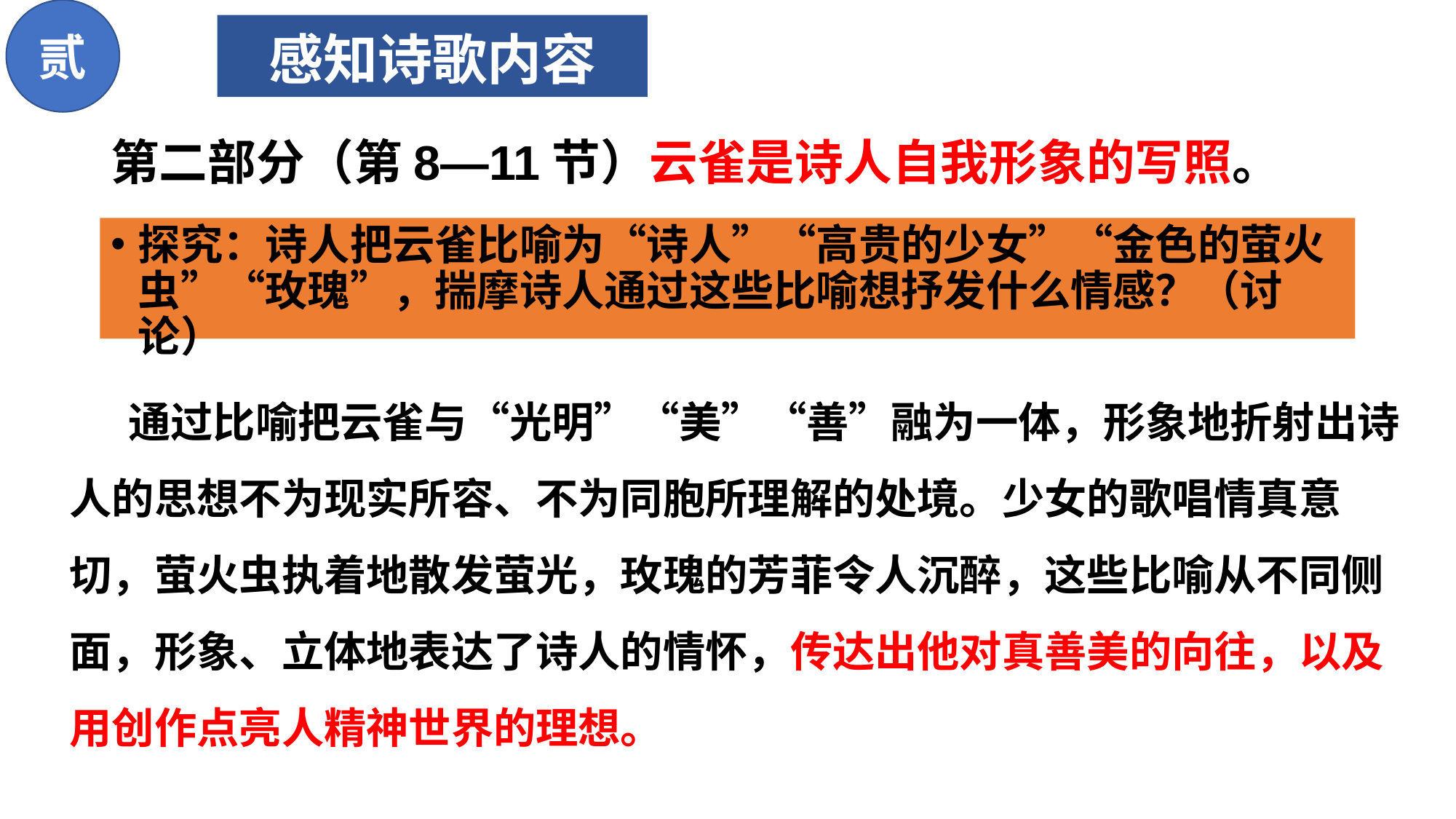

贰
感知诗歌内容
第二部分（第8—11节）云雀是诗人自我形象的写照。

探究：诗人把云雀比喻为“诗人”“高贵的少女”“金色的萤火虫”“玫瑰”，揣摩诗人通过这些比喻想抒发什么情感？（讨论）
     通过比喻把云雀与“光明”“美”“善”融为一体，形象地折射出诗人的思想不为现实所容、不为同胞所理解的处境。少女的歌唱情真意切，萤火虫执着地散发萤光，玫瑰的芳菲令人沉醉，这些比喻从不同侧面，形象、立体地表达了诗人的情怀，传达出他对真善美的向往，以及用创作点亮人精神世界的理想。